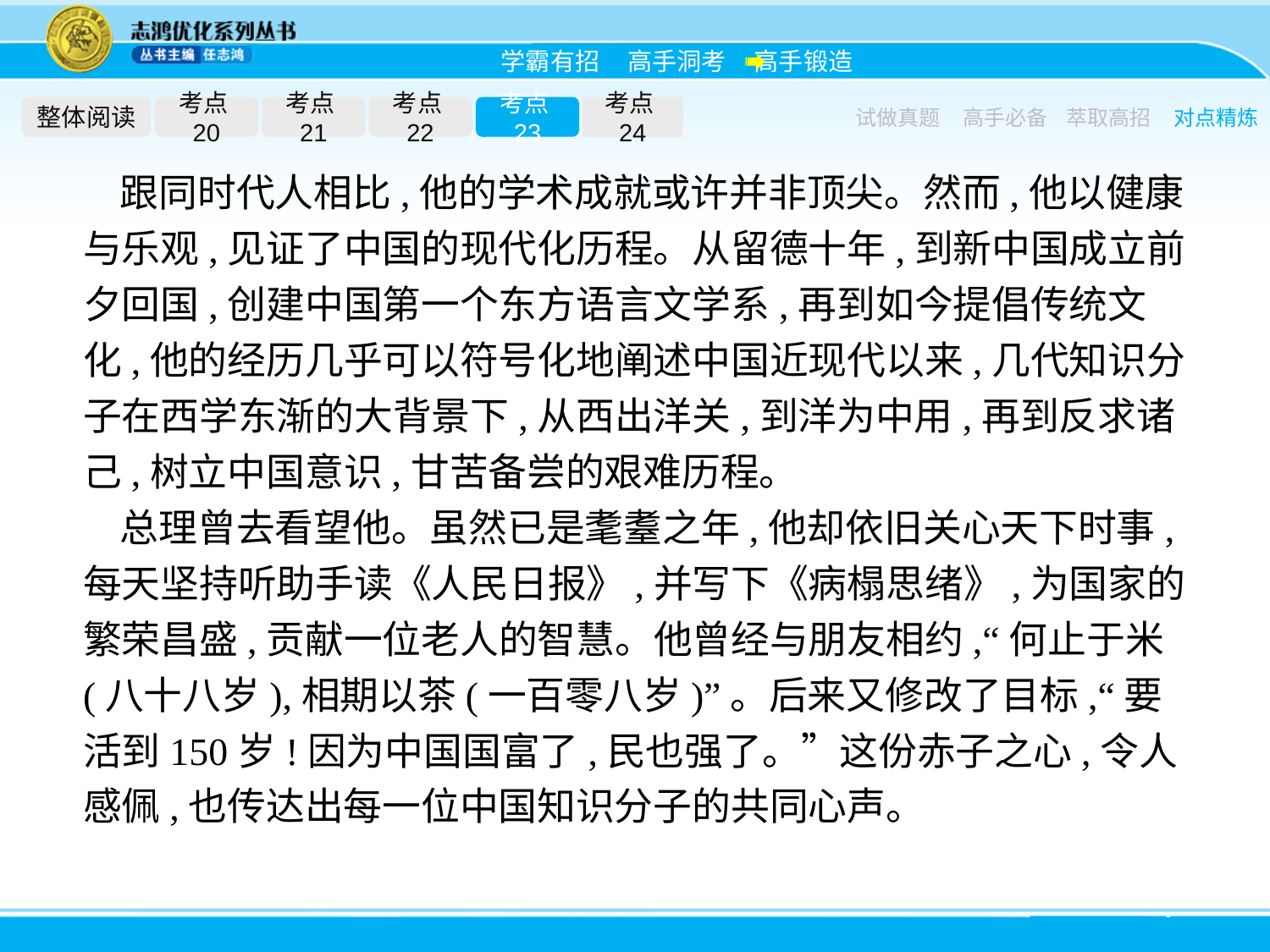

整体阅读
考点20
考点21
考点22
考点23
考点24
试做真题
高手必备
萃取高招
对点精炼
跟同时代人相比,他的学术成就或许并非顶尖。然而,他以健康与乐观,见证了中国的现代化历程。从留德十年,到新中国成立前夕回国,创建中国第一个东方语言文学系,再到如今提倡传统文化,他的经历几乎可以符号化地阐述中国近现代以来,几代知识分子在西学东渐的大背景下,从西出洋关,到洋为中用,再到反求诸己,树立中国意识,甘苦备尝的艰难历程。
总理曾去看望他。虽然已是耄耋之年,他却依旧关心天下时事,每天坚持听助手读《人民日报》,并写下《病榻思绪》,为国家的繁荣昌盛,贡献一位老人的智慧。他曾经与朋友相约,“何止于米(八十八岁),相期以茶(一百零八岁)”。后来又修改了目标,“要活到150岁!因为中国国富了,民也强了。”这份赤子之心,令人感佩,也传达出每一位中国知识分子的共同心声。